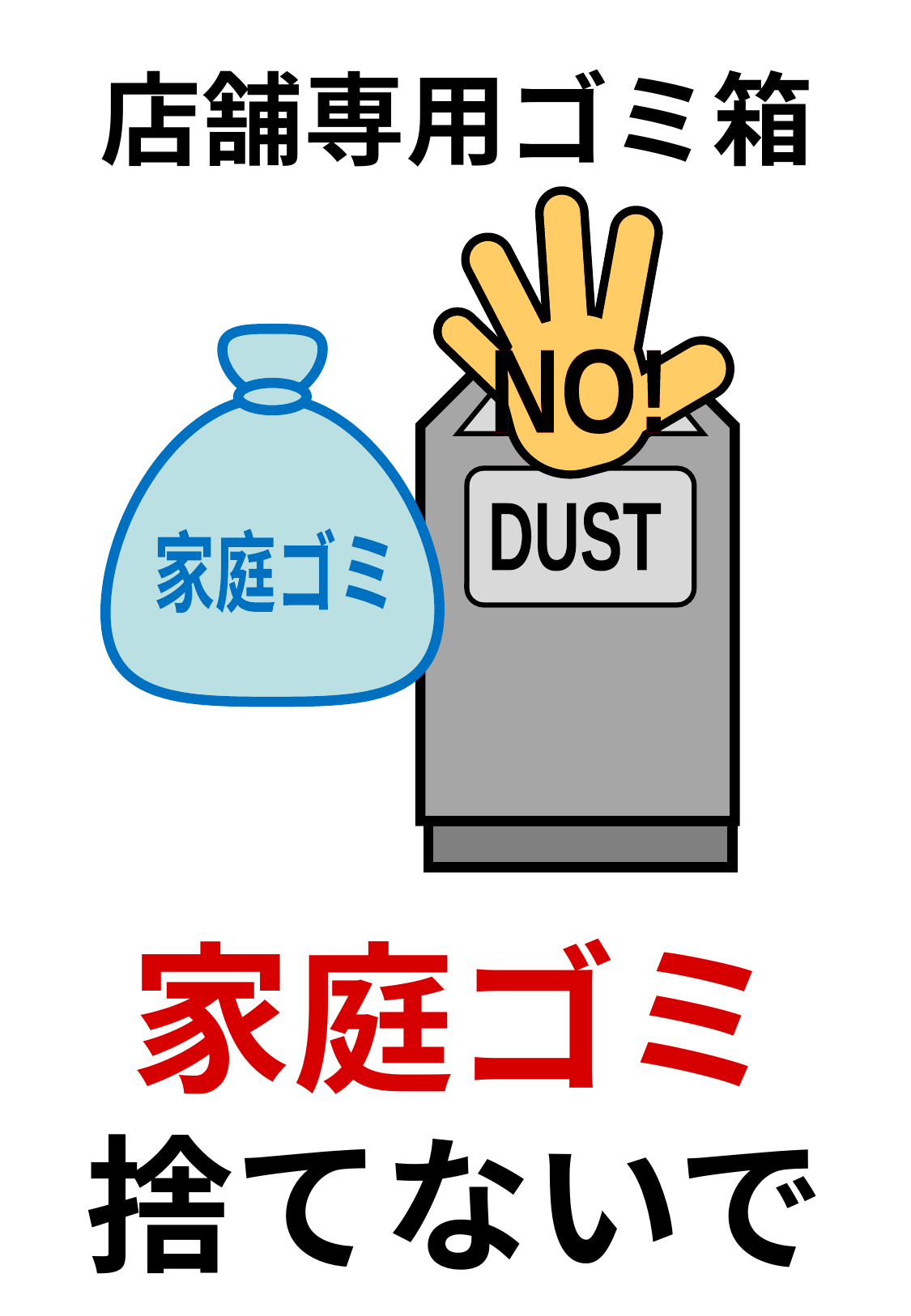

店舗専用ゴミ箱

家庭ゴミ
NO!
NO!

DUST

家庭ゴミ
捨てないで